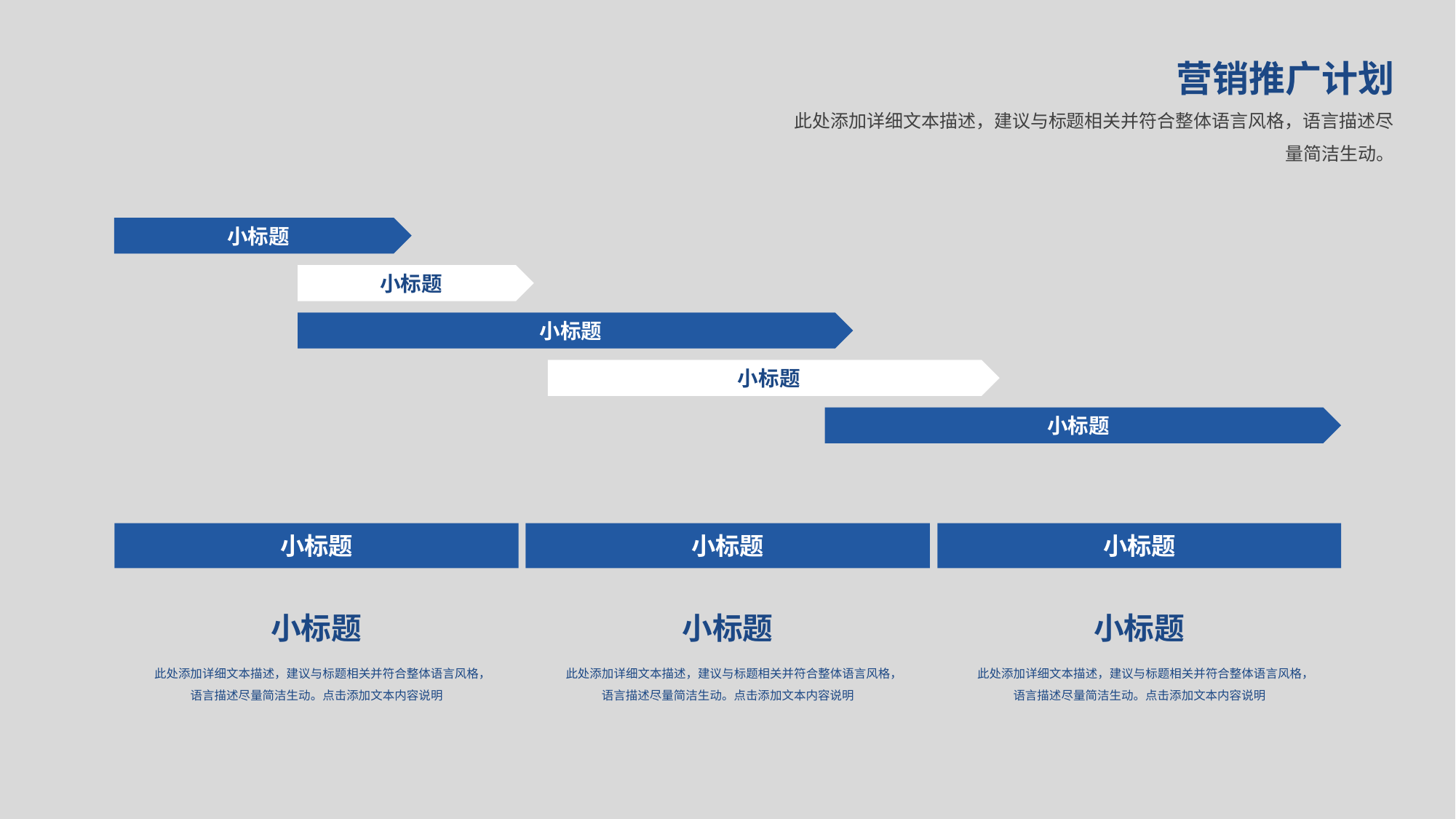

营销推广计划
此处添加详细文本描述，建议与标题相关并符合整体语言风格，语言描述尽量简洁生动。
小标题
小标题
小标题
小标题
小标题
小标题
小标题
小标题
小标题
小标题
小标题
此处添加详细文本描述，建议与标题相关并符合整体语言风格，语言描述尽量简洁生动。点击添加文本内容说明
此处添加详细文本描述，建议与标题相关并符合整体语言风格，语言描述尽量简洁生动。点击添加文本内容说明
此处添加详细文本描述，建议与标题相关并符合整体语言风格，语言描述尽量简洁生动。点击添加文本内容说明